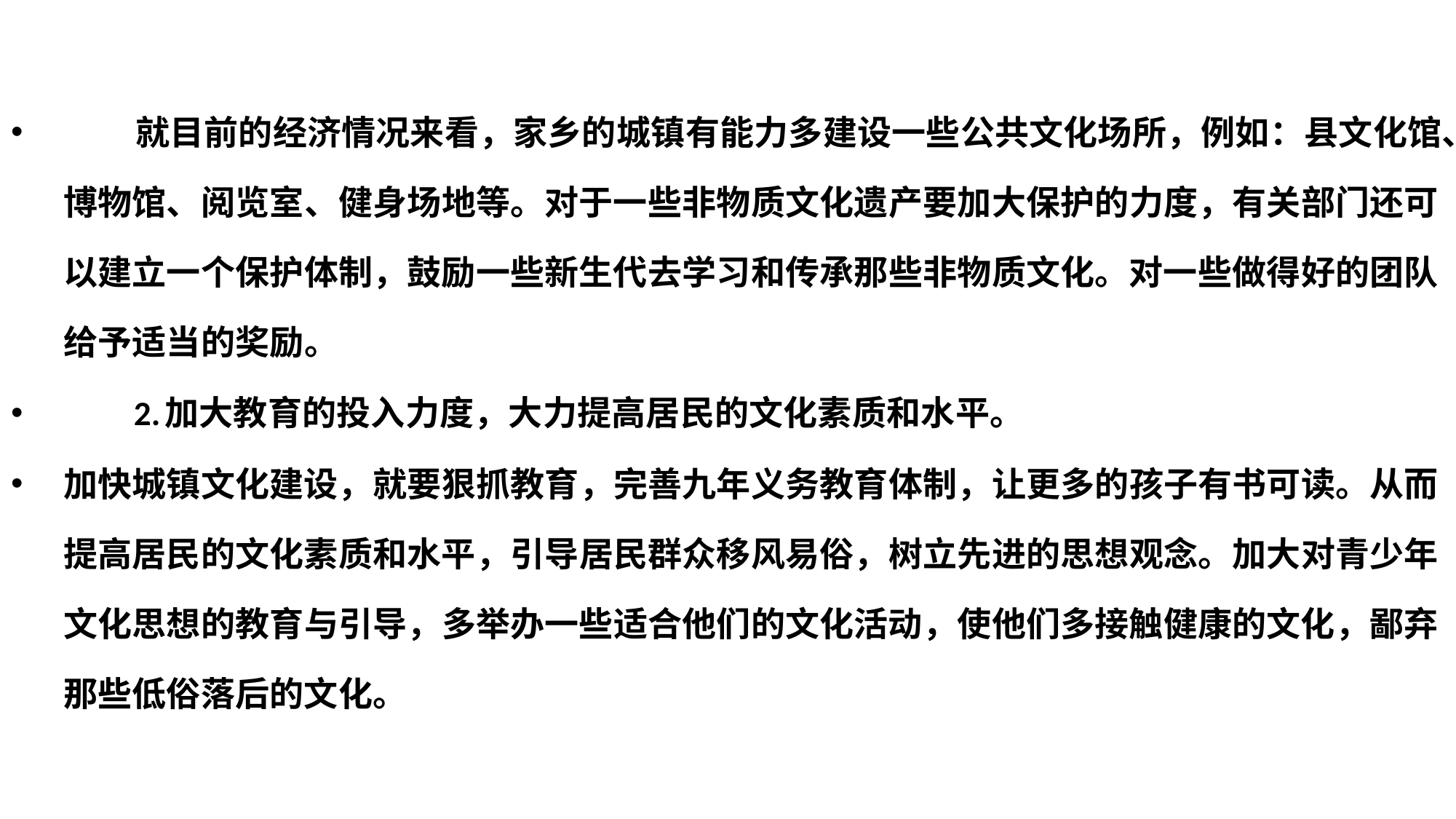

就目前的经济情况来看，家乡的城镇有能力多建设一些公共文化场所，例如：县文化馆、博物馆、阅览室、健身场地等。对于一些非物质文化遗产要加大保护的力度，有关部门还可以建立一个保护体制，鼓励一些新生代去学习和传承那些非物质文化。对一些做得好的团队给予适当的奖励。
         2.加大教育的投入力度，大力提高居民的文化素质和水平。
加快城镇文化建设，就要狠抓教育，完善九年义务教育体制，让更多的孩子有书可读。从而提高居民的文化素质和水平，引导居民群众移风易俗，树立先进的思想观念。加大对青少年文化思想的教育与引导，多举办一些适合他们的文化活动，使他们多接触健康的文化，鄙弃那些低俗落后的文化。